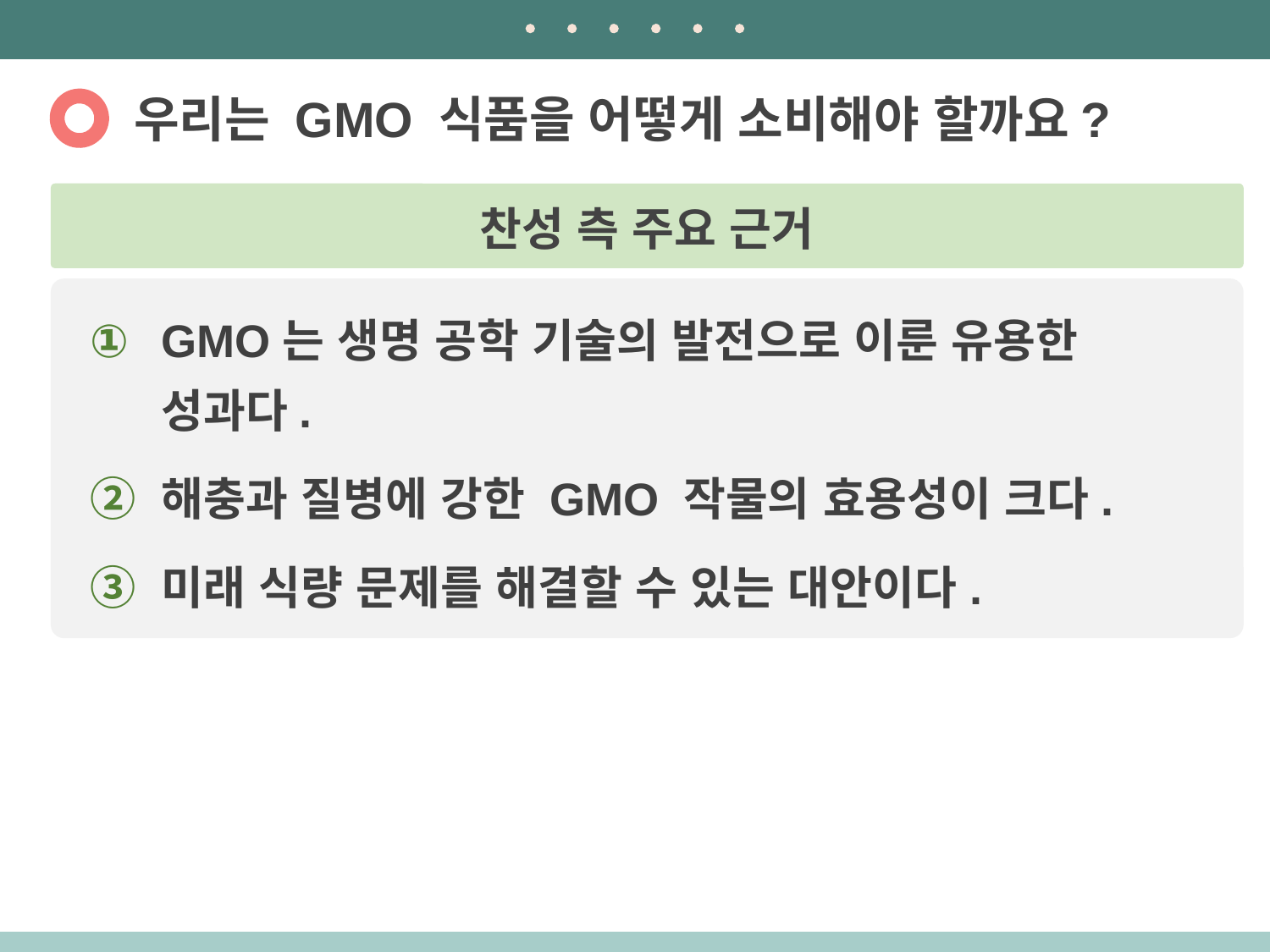

우리는 GMO 식품을 어떻게 소비해야 할까요?

찬성 측 주요 근거

GMO는 생명 공학 기술의 발전으로 이룬 유용한 성과다.
해충과 질병에 강한 GMO 작물의 효용성이 크다.
미래 식량 문제를 해결할 수 있는 대안이다.